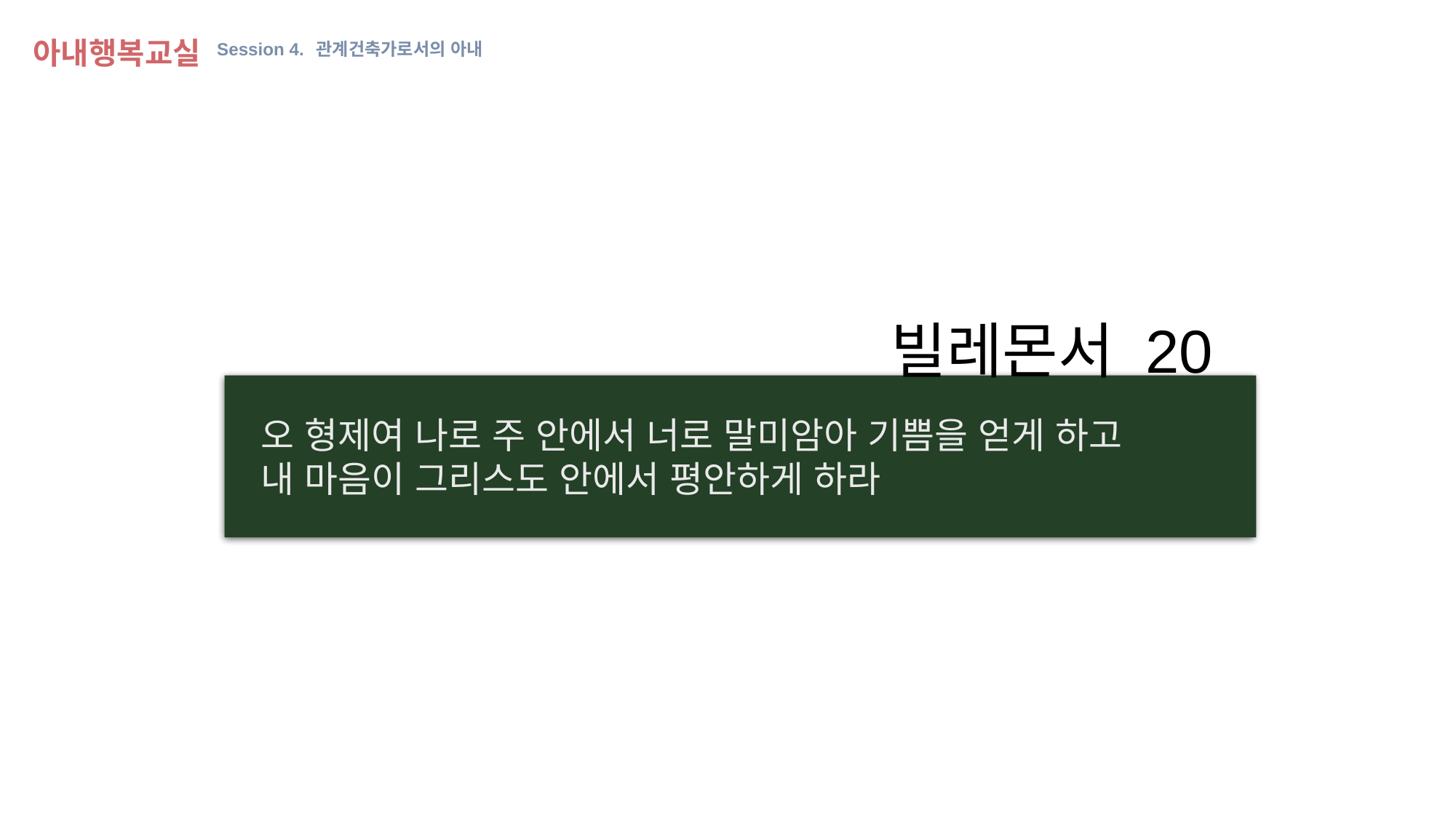

아내행복교실 Session 4. 관계건축가로서의 아내
빌레몬서 20

오 형제여 나로 주 안에서 너로 말미암아 기쁨을 얻게 하고
내 마음이 그리스도 안에서 평안하게 하라